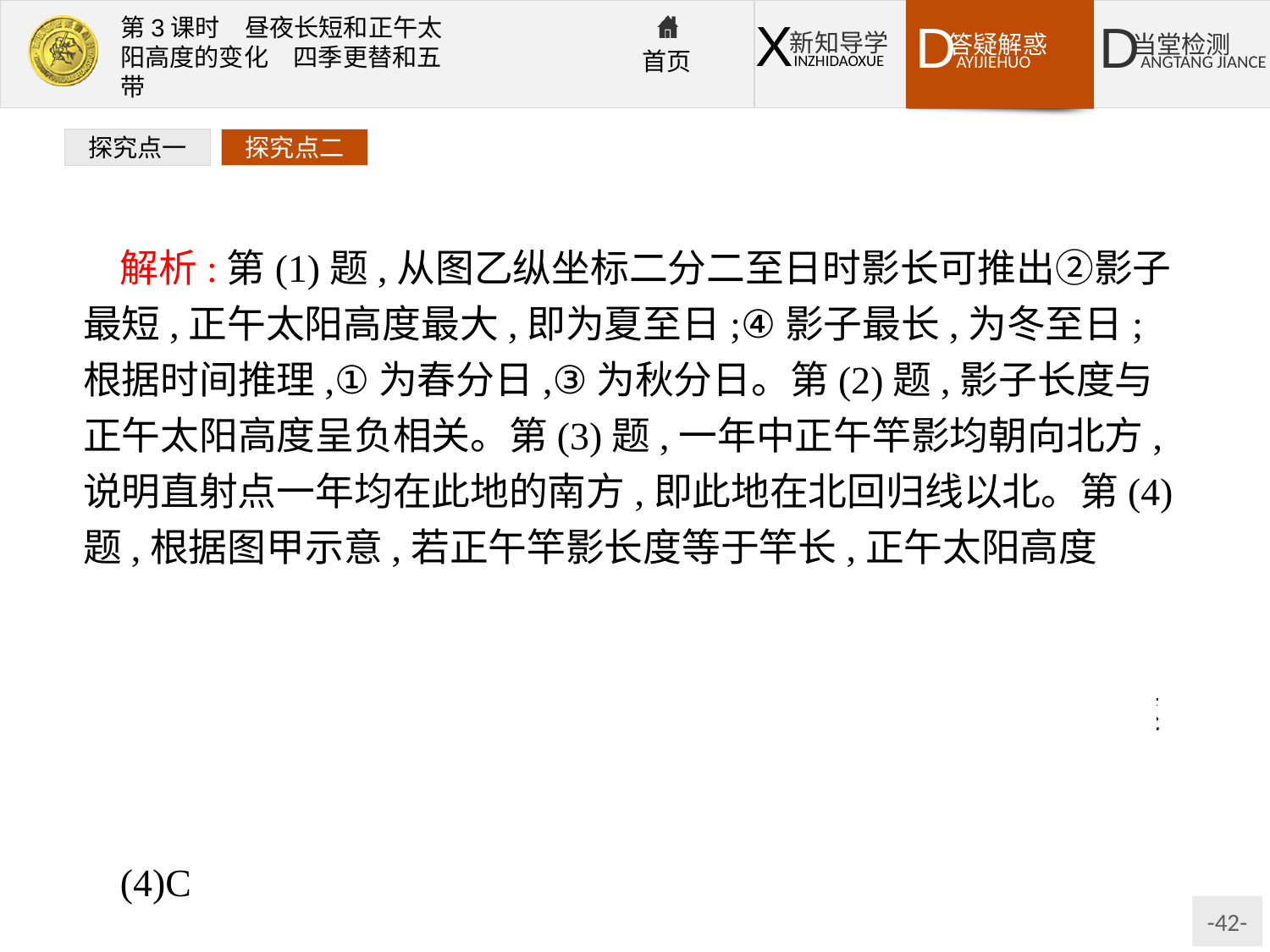

探究点一
探究点二
解析:第(1)题,从图乙纵坐标二分二至日时影长可推出②影子最短,正午太阳高度最大,即为夏至日;④影子最长,为冬至日;根据时间推理,①为春分日,③为秋分日。第(2)题,影子长度与正午太阳高度呈负相关。第(3)题,一年中正午竿影均朝向北方,说明直射点一年均在此地的南方,即此地在北回归线以北。第(4)题,根据图甲示意,若正午竿影长度等于竿长,正午太阳高度α=45°。
答案:(1)②
(2)先逐日变短,夏至日后逐日变长　先逐日变大,夏至日后逐日变小
(3)C
(4)C